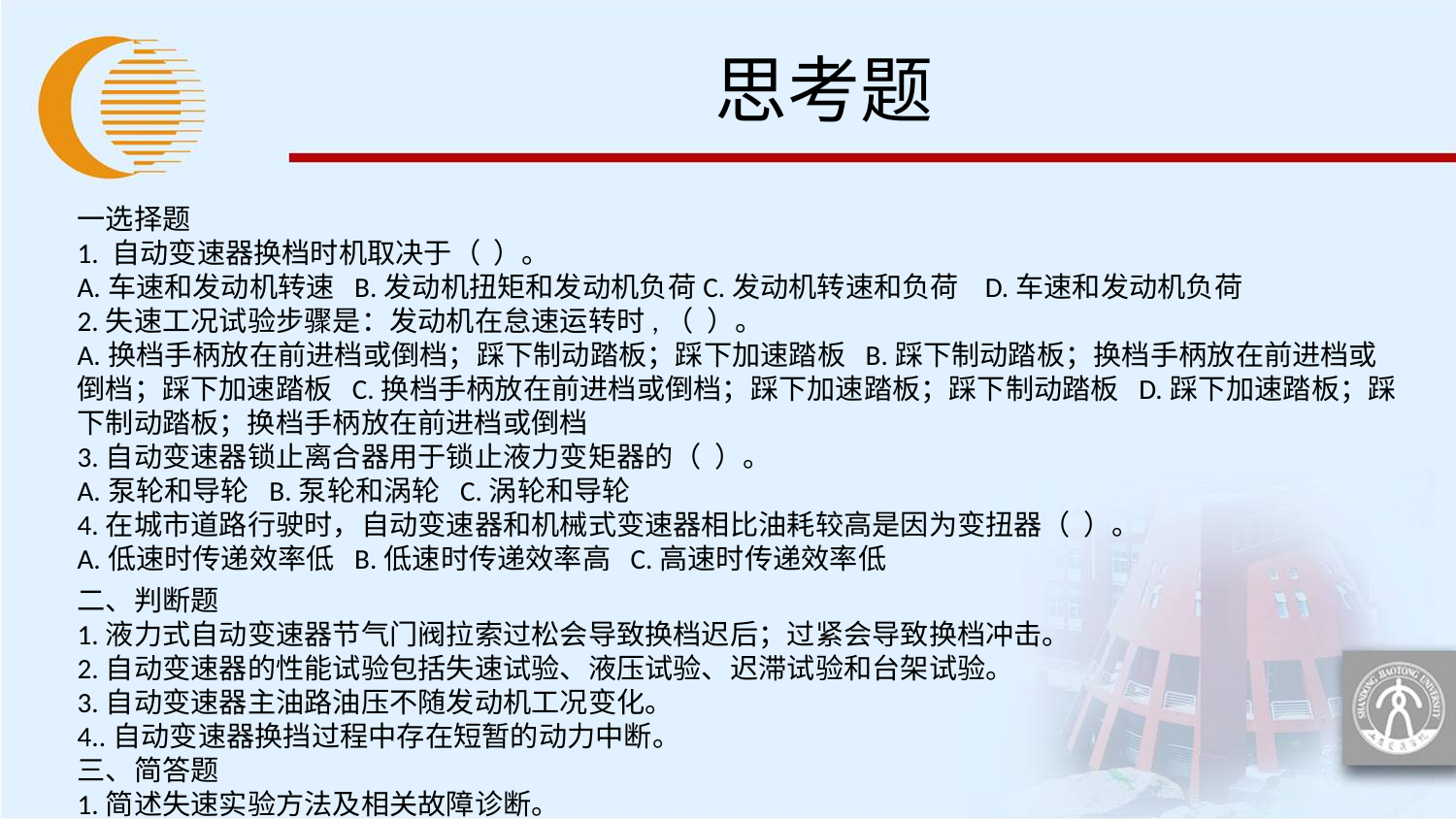

# 思考题
一选择题
1. 自动变速器换档时机取决于（  ）。
A.车速和发动机转速  B.发动机扭矩和发动机负荷C.发动机转速和负荷   D.车速和发动机负荷
2.失速工况试验步骤是：发动机在怠速运转时,（  ）。
A.换档手柄放在前进档或倒档；踩下制动踏板；踩下加速踏板  B.踩下制动踏板；换档手柄放在前进档或倒档；踩下加速踏板  C.换档手柄放在前进档或倒档；踩下加速踏板；踩下制动踏板  D.踩下加速踏板；踩下制动踏板；换档手柄放在前进档或倒档
3.自动变速器锁止离合器用于锁止液力变矩器的（  ）。
A.泵轮和导轮  B.泵轮和涡轮  C.涡轮和导轮
4.在城市道路行驶时，自动变速器和机械式变速器相比油耗较高是因为变扭器（  ）。
A.低速时传递效率低  B.低速时传递效率高  C.高速时传递效率低
二、判断题
1.液力式自动变速器节气门阀拉索过松会导致换档迟后；过紧会导致换档冲击。
2.自动变速器的性能试验包括失速试验、液压试验、迟滞试验和台架试验。
3.自动变速器主油路油压不随发动机工况变化。
4..自动变速器换挡过程中存在短暂的动力中断。
三、简答题
1.简述失速实验方法及相关故障诊断。
2..如何判断自动变速器油的量和质？